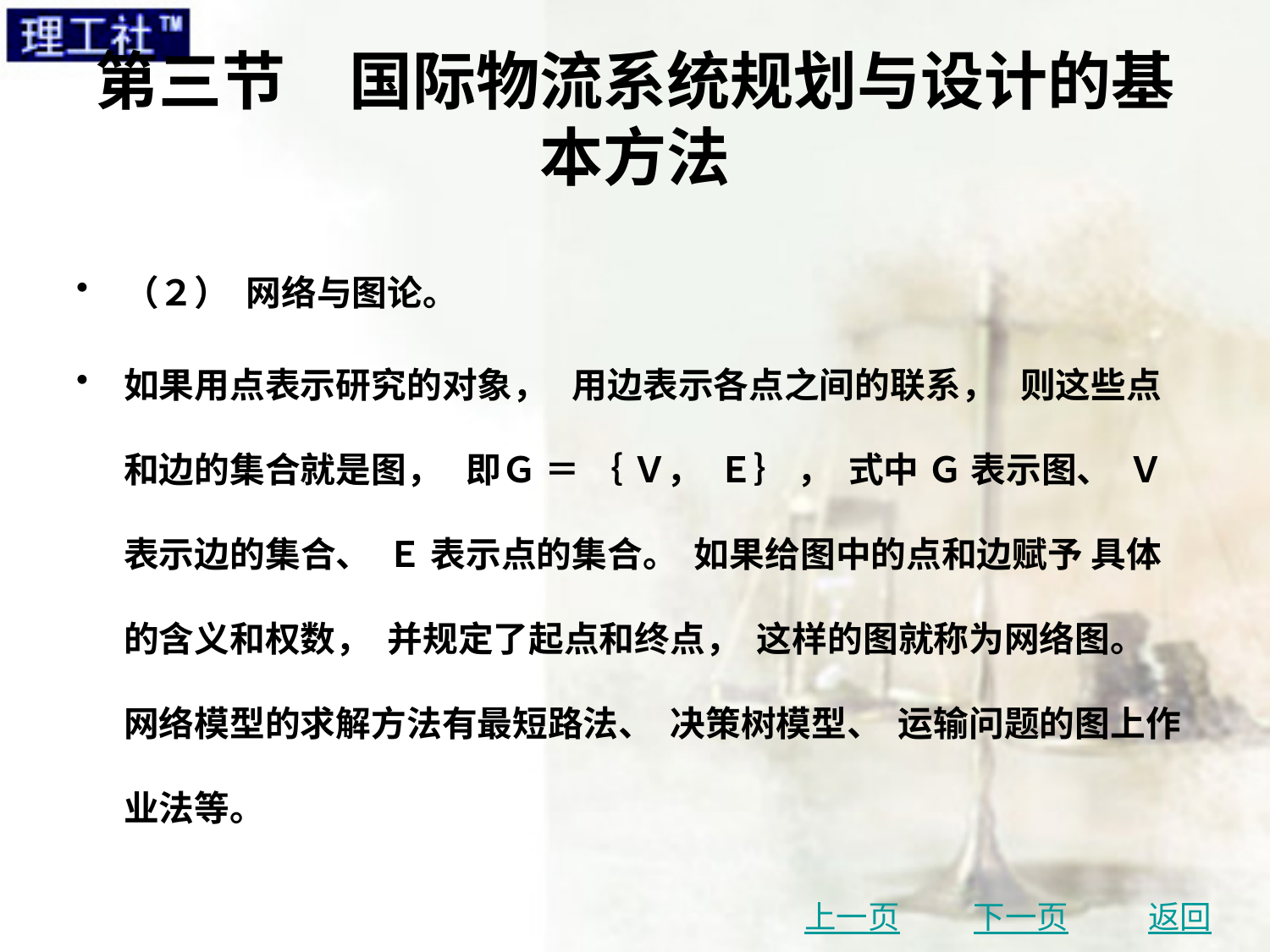

# 第三节　国际物流系统规划与设计的基本方法
（２）  网络与图论。
如果用点表示研究的对象，   用边表示各点之间的联系，   则这些点和边的集合就是图，   即Ｇ ＝ ｛ Ｖ，  Ｅ｝ ，  式中 Ｇ 表示图、  Ｖ 表示边的集合、  Ｅ 表示点的集合。  如果给图中的点和边赋予 具体的含义和权数，  并规定了起点和终点，  这样的图就称为网络图。   网络模型的求解方法有最短路法、  决策树模型、  运输问题的图上作业法等。
上一页
下一页
返回